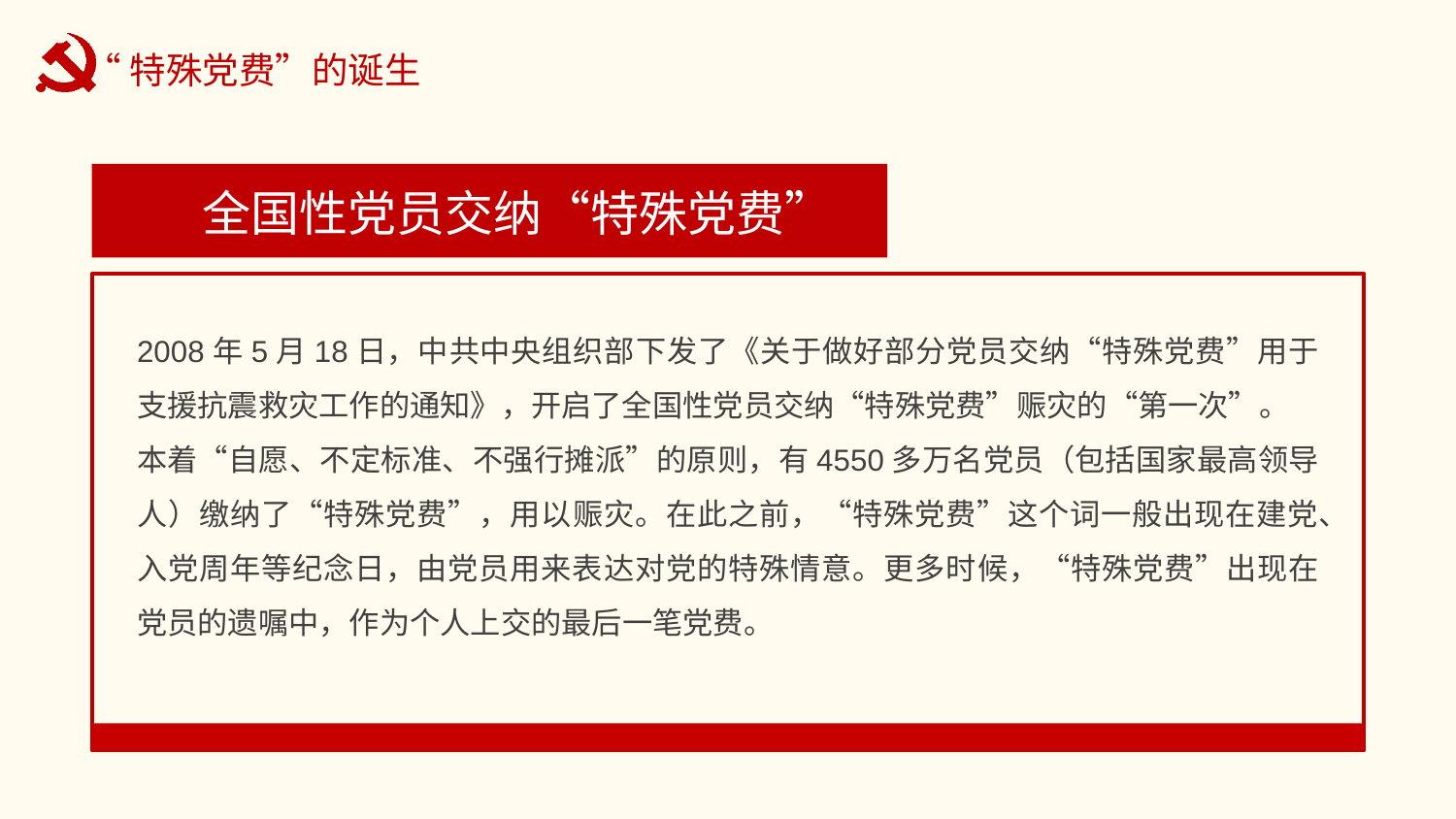

全国性党员交纳“特殊党费”

2008年5月18日，中共中央组织部下发了《关于做好部分党员交纳“特殊党费”用于支援抗震救灾工作的通知》，开启了全国性党员交纳“特殊党费”赈灾的“第一次”。
本着“自愿、不定标准、不强行摊派”的原则，有4550多万名党员（包括国家最高领导人）缴纳了“特殊党费”，用以赈灾。在此之前，“特殊党费”这个词一般出现在建党、入党周年等纪念日，由党员用来表达对党的特殊情意。更多时候，“特殊党费”出现在党员的遗嘱中，作为个人上交的最后一笔党费。